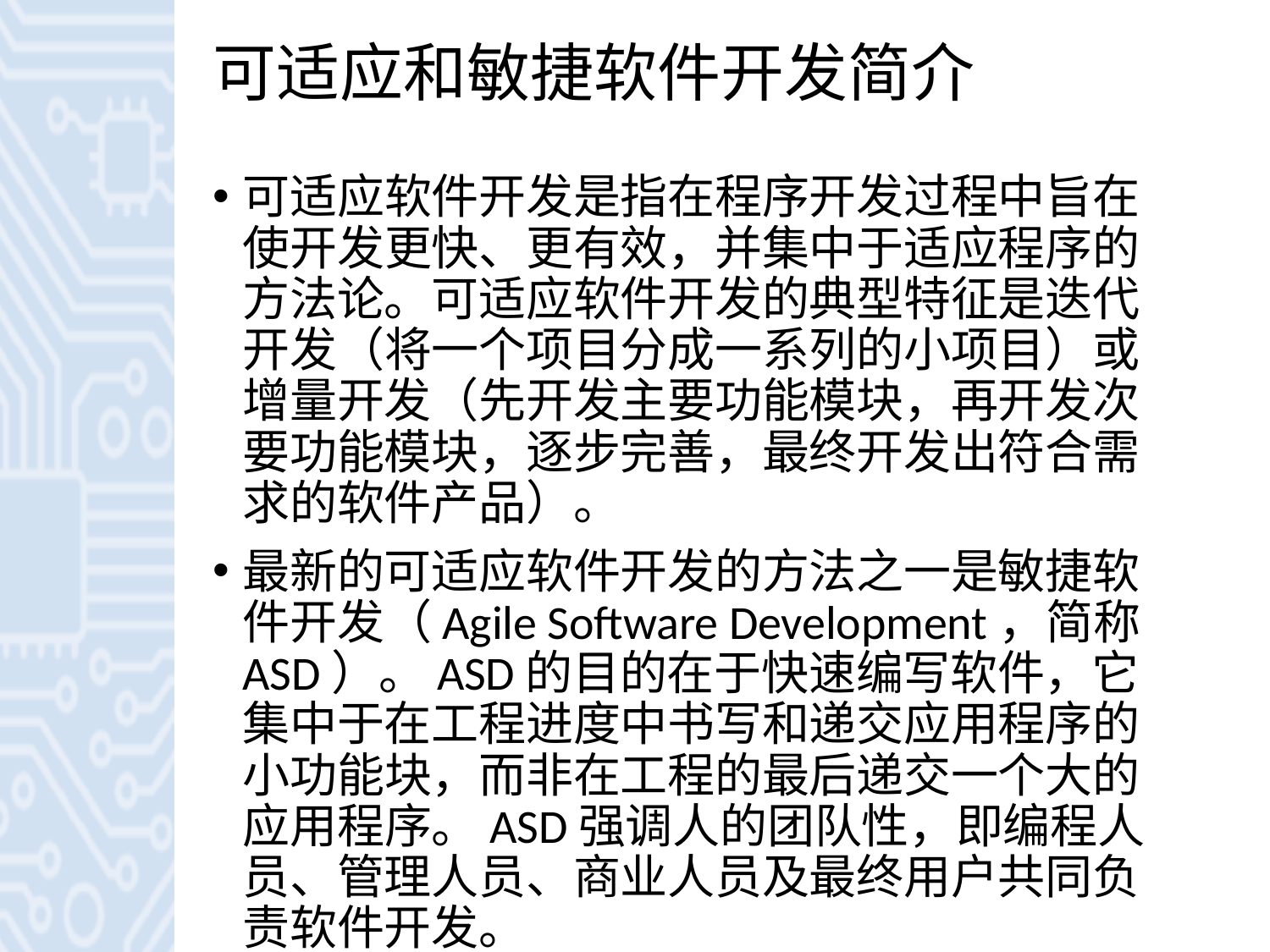

# 可适应和敏捷软件开发简介
可适应软件开发是指在程序开发过程中旨在使开发更快、更有效，并集中于适应程序的方法论。可适应软件开发的典型特征是迭代开发（将一个项目分成一系列的小项目）或增量开发（先开发主要功能模块，再开发次要功能模块，逐步完善，最终开发出符合需求的软件产品）。
最新的可适应软件开发的方法之一是敏捷软件开发（Agile Software Development，简称ASD）。ASD的目的在于快速编写软件，它集中于在工程进度中书写和递交应用程序的小功能块，而非在工程的最后递交一个大的应用程序。ASD强调人的团队性，即编程人员、管理人员、商业人员及最终用户共同负责软件开发。